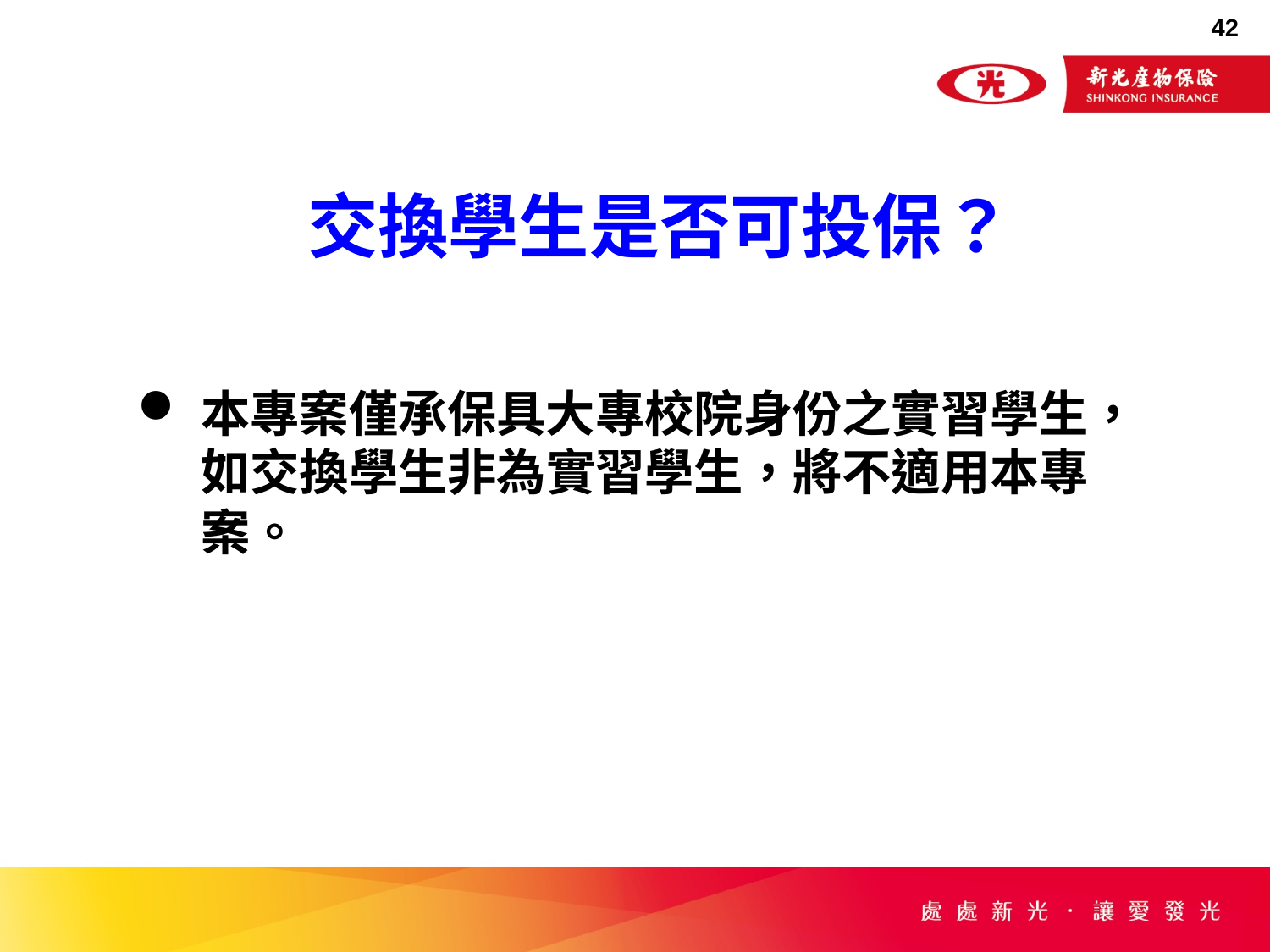

交換學生是否可投保？
本專案僅承保具大專校院身份之實習學生，如交換學生非為實習學生，將不適用本專案。